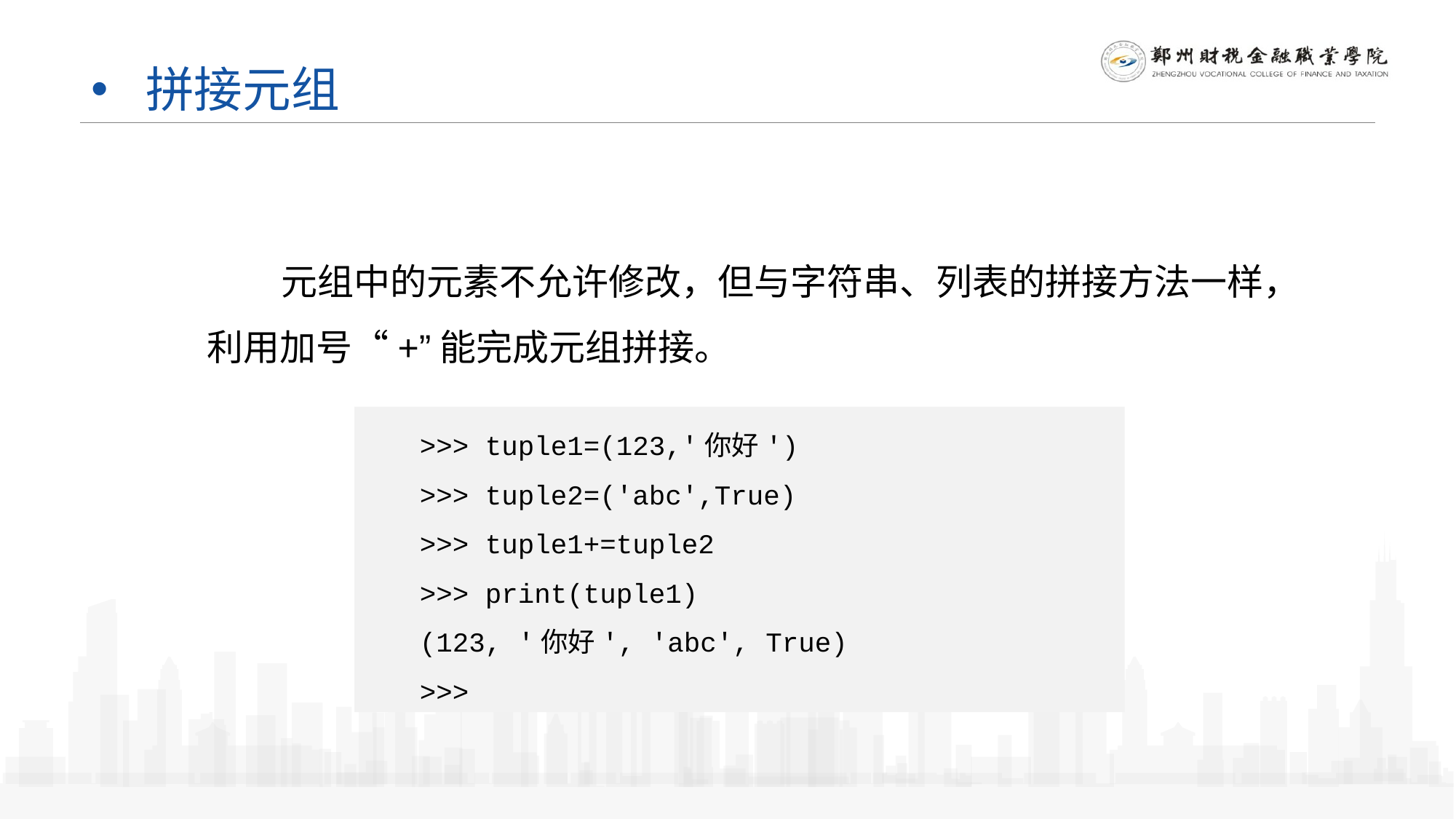

# 拼接元组
        元组中的元素不允许修改，但与字符串、列表的拼接方法一样，利用加号“+”能完成元组拼接。
>>> tuple1=(123,'你好')
>>> tuple2=('abc',True)
>>> tuple1+=tuple2
>>> print(tuple1)
(123, '你好', 'abc', True)
>>>